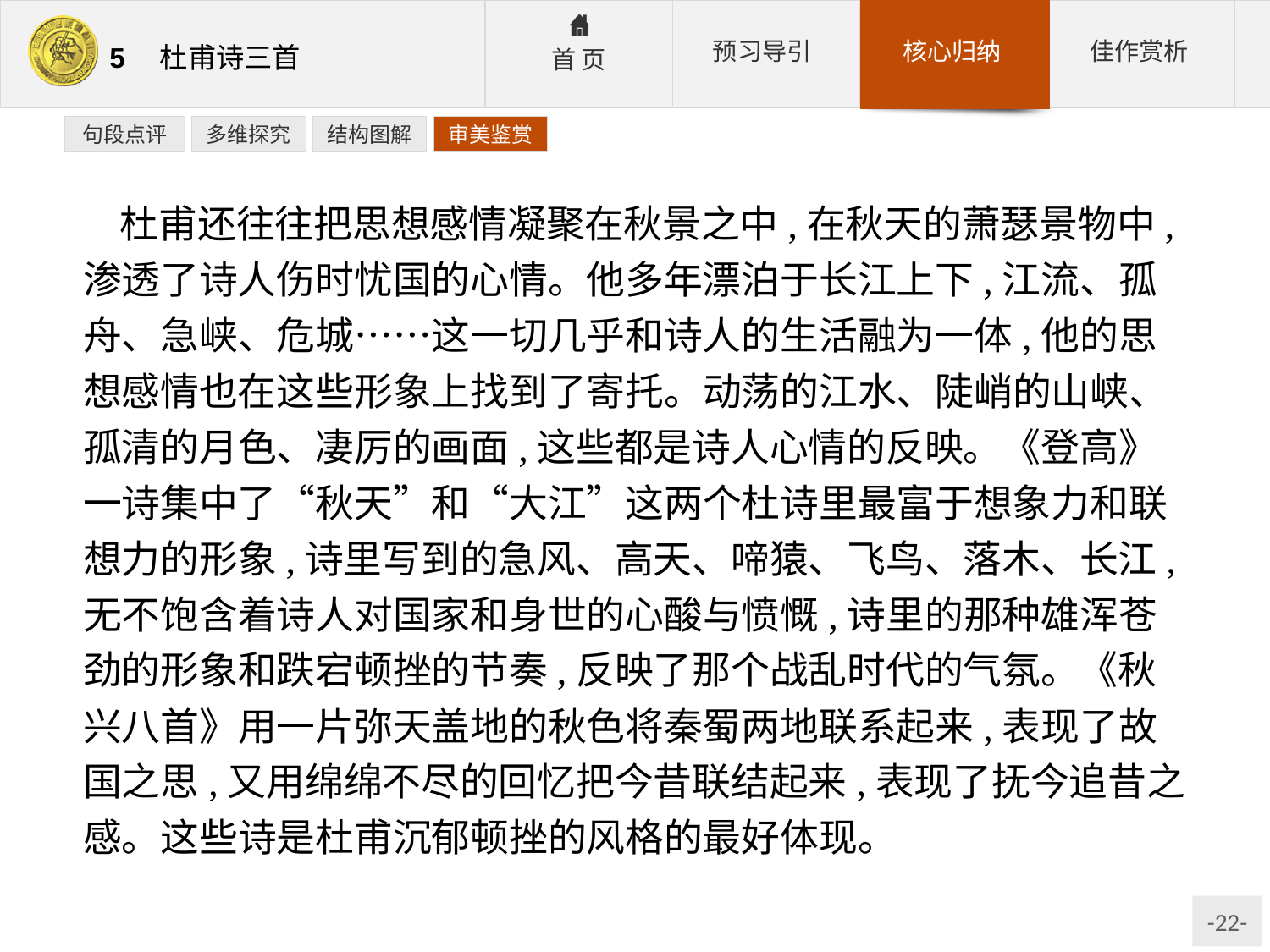

句段点评
多维探究
结构图解
审美鉴赏
杜甫还往往把思想感情凝聚在秋景之中,在秋天的萧瑟景物中,渗透了诗人伤时忧国的心情。他多年漂泊于长江上下,江流、孤舟、急峡、危城……这一切几乎和诗人的生活融为一体,他的思想感情也在这些形象上找到了寄托。动荡的江水、陡峭的山峡、孤清的月色、凄厉的画面,这些都是诗人心情的反映。《登高》一诗集中了“秋天”和“大江”这两个杜诗里最富于想象力和联想力的形象,诗里写到的急风、高天、啼猿、飞鸟、落木、长江,无不饱含着诗人对国家和身世的心酸与愤慨,诗里的那种雄浑苍劲的形象和跌宕顿挫的节奏,反映了那个战乱时代的气氛。《秋兴八首》用一片弥天盖地的秋色将秦蜀两地联系起来,表现了故国之思,又用绵绵不尽的回忆把今昔联结起来,表现了抚今追昔之感。这些诗是杜甫沉郁顿挫的风格的最好体现。